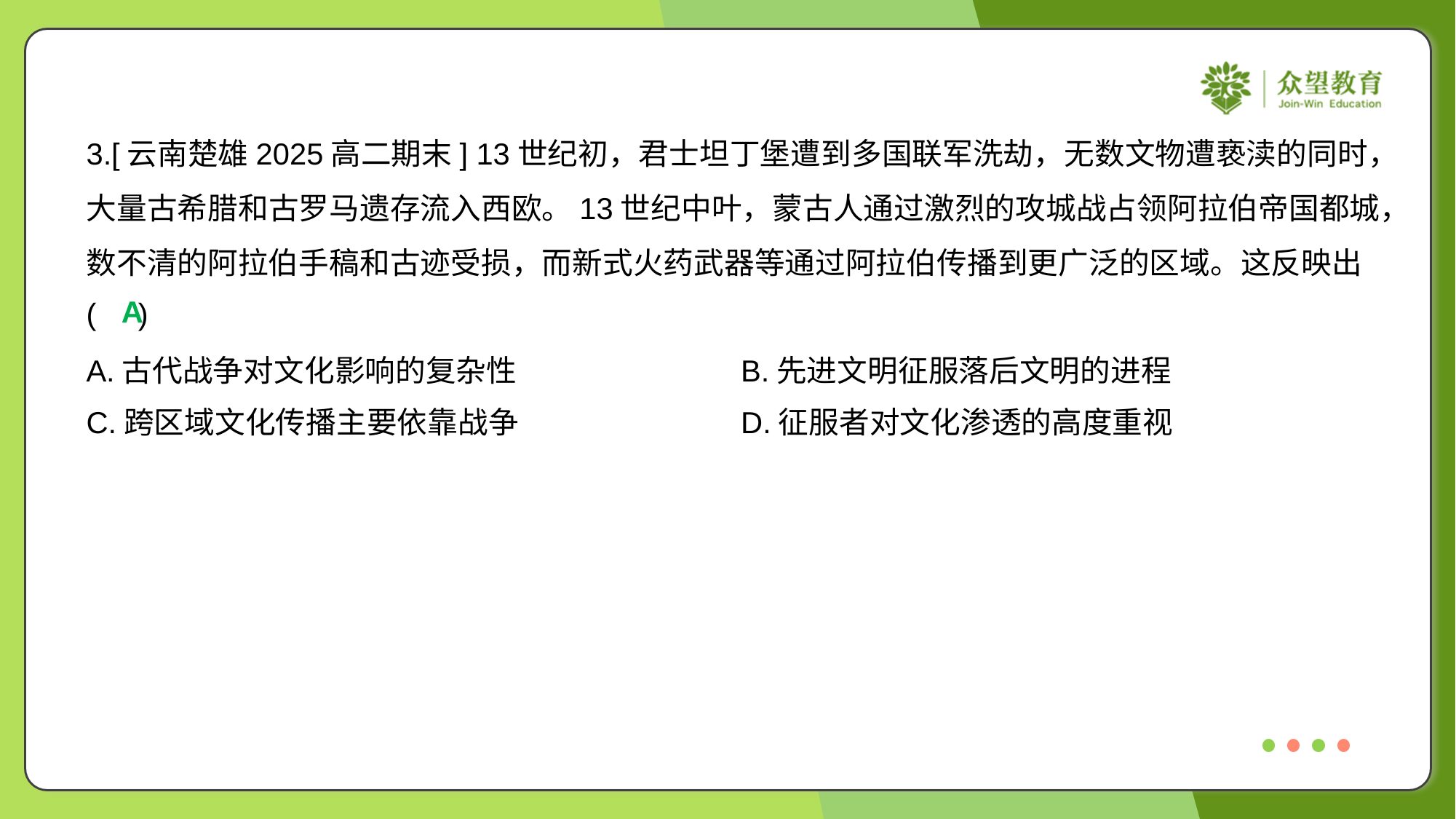

3.[云南楚雄2025高二期末] 13世纪初，君士坦丁堡遭到多国联军洗劫，无数文物遭亵渎的同时，
大量古希腊和古罗马遗存流入西欧。13世纪中叶，蒙古人通过激烈的攻城战占领阿拉伯帝国都城，
数不清的阿拉伯手稿和古迹受损，而新式火药武器等通过阿拉伯传播到更广泛的区域。这反映出
(     )
A
A.古代战争对文化影响的复杂性	B.先进文明征服落后文明的进程
C.跨区域文化传播主要依靠战争	D.征服者对文化渗透的高度重视